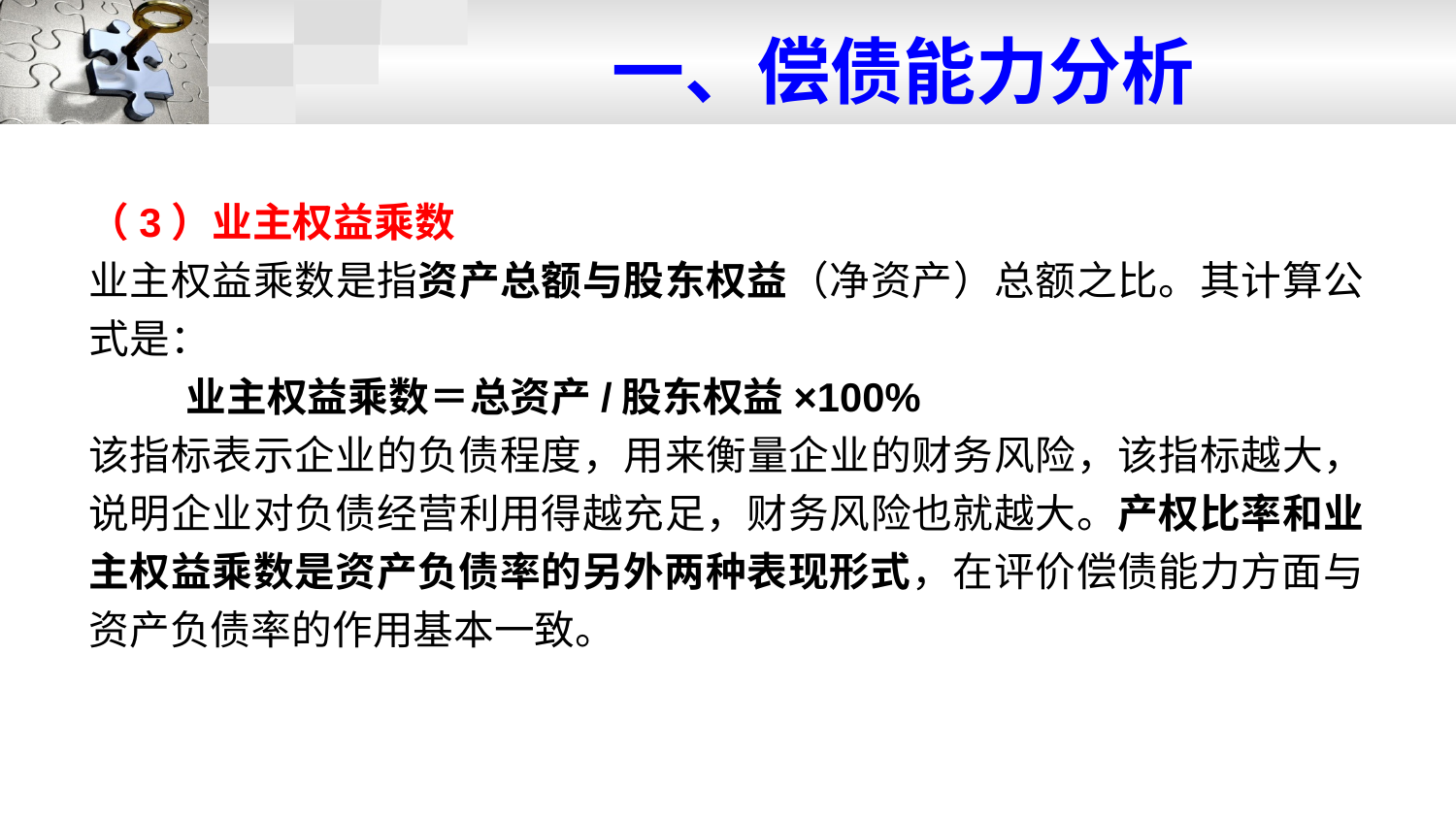

# 一、偿债能力分析
（3）业主权益乘数
业主权益乘数是指资产总额与股东权益（净资产）总额之比。其计算公式是：
业主权益乘数＝总资产/股东权益×100%
该指标表示企业的负债程度，用来衡量企业的财务风险，该指标越大，说明企业对负债经营利用得越充足，财务风险也就越大。产权比率和业主权益乘数是资产负债率的另外两种表现形式，在评价偿债能力方面与资产负债率的作用基本一致。